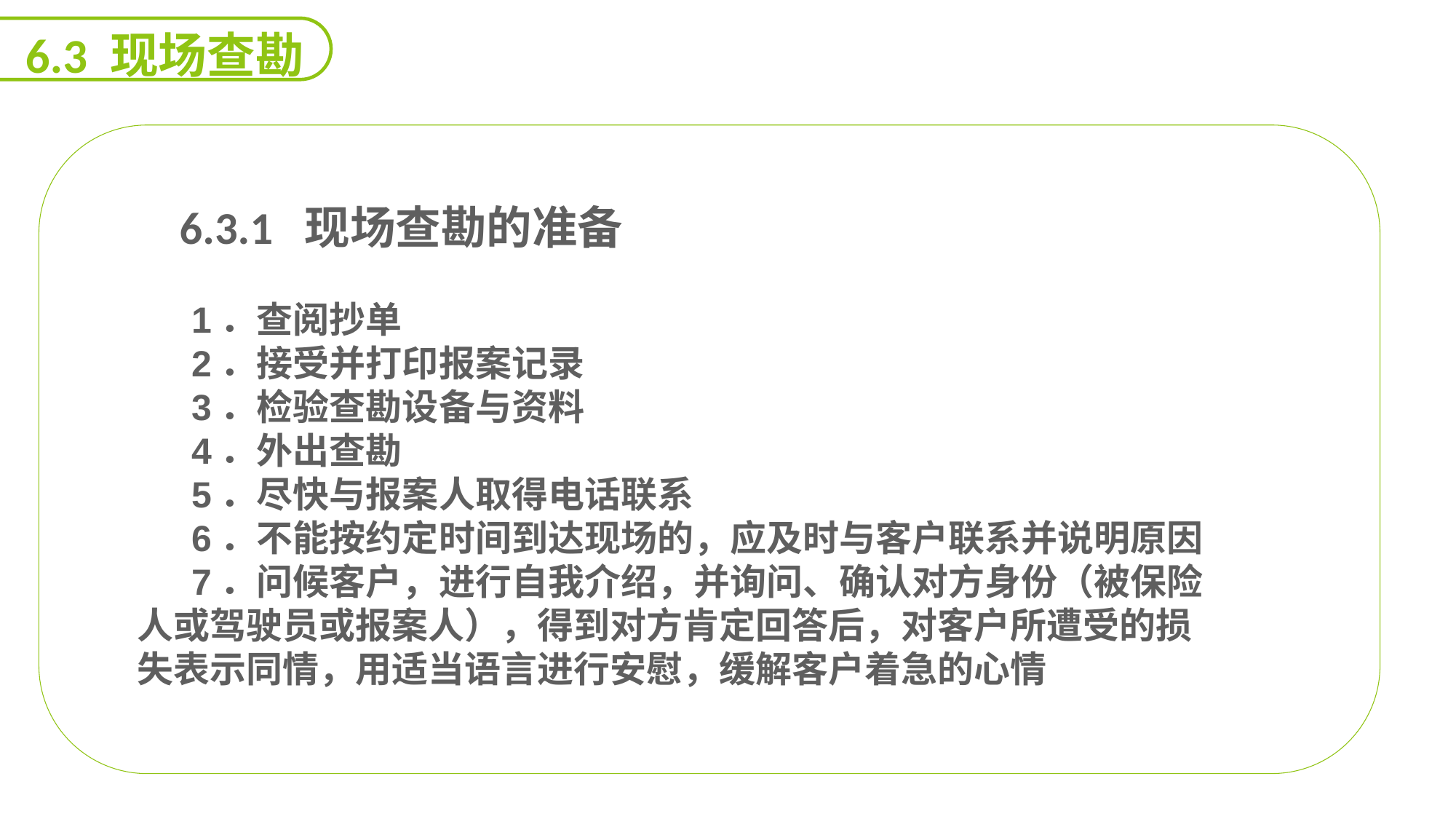

6.3 现场查勘

 6.3.1  现场查勘的准备

1．查阅抄单
2．接受并打印报案记录
3．检验查勘设备与资料
4．外出查勘
5．尽快与报案人取得电话联系
6．不能按约定时间到达现场的，应及时与客户联系并说明原因
7．问候客户，进行自我介绍，并询问、确认对方身份（被保险人或驾驶员或报案人），得到对方肯定回答后，对客户所遭受的损失表示同情，用适当语言进行安慰，缓解客户着急的心情

能力
目标
延迟符